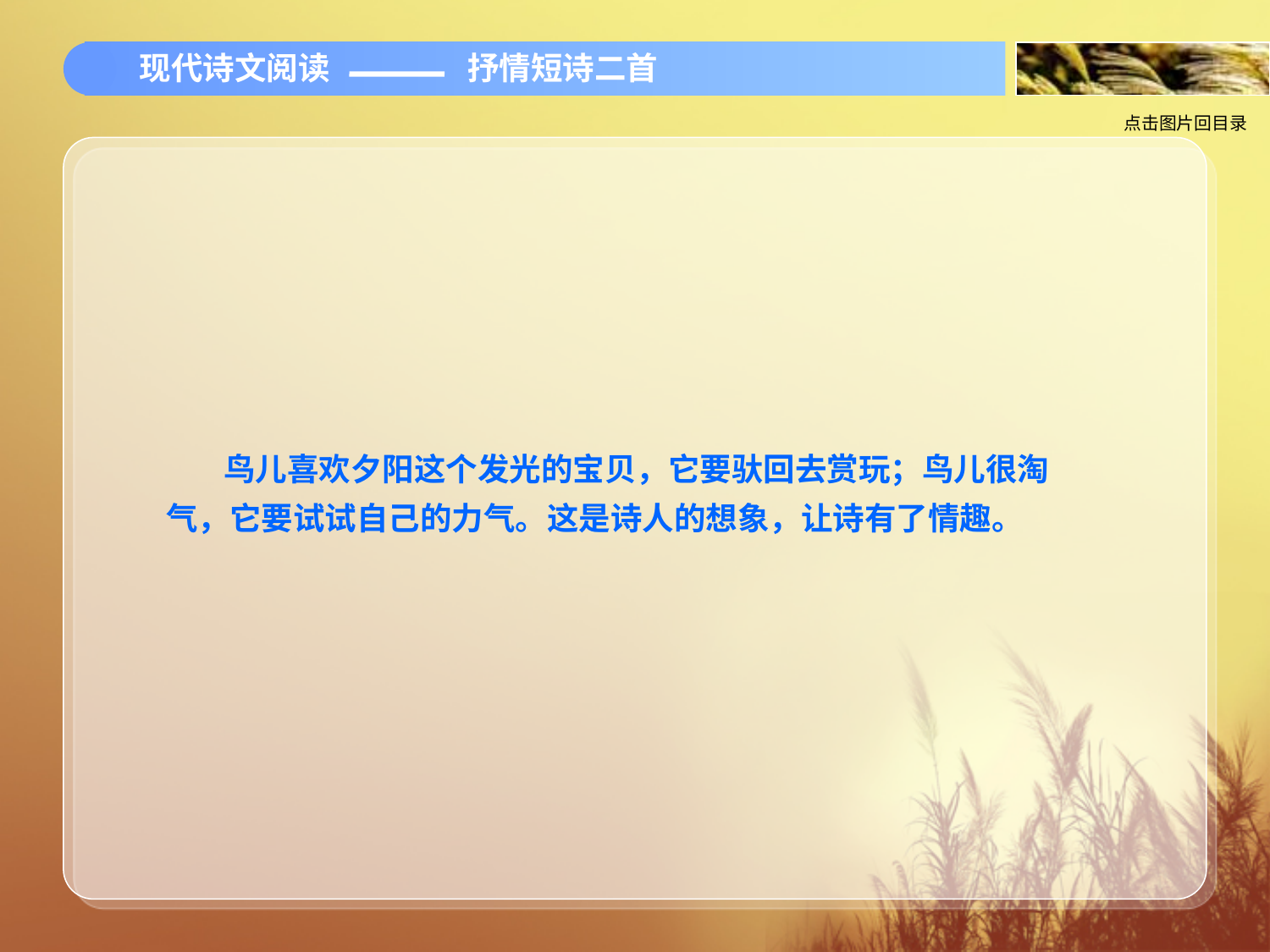

鸟儿喜欢夕阳这个发光的宝贝，它要驮回去赏玩；鸟儿很淘
气，它要试试自己的力气。这是诗人的想象，让诗有了情趣。